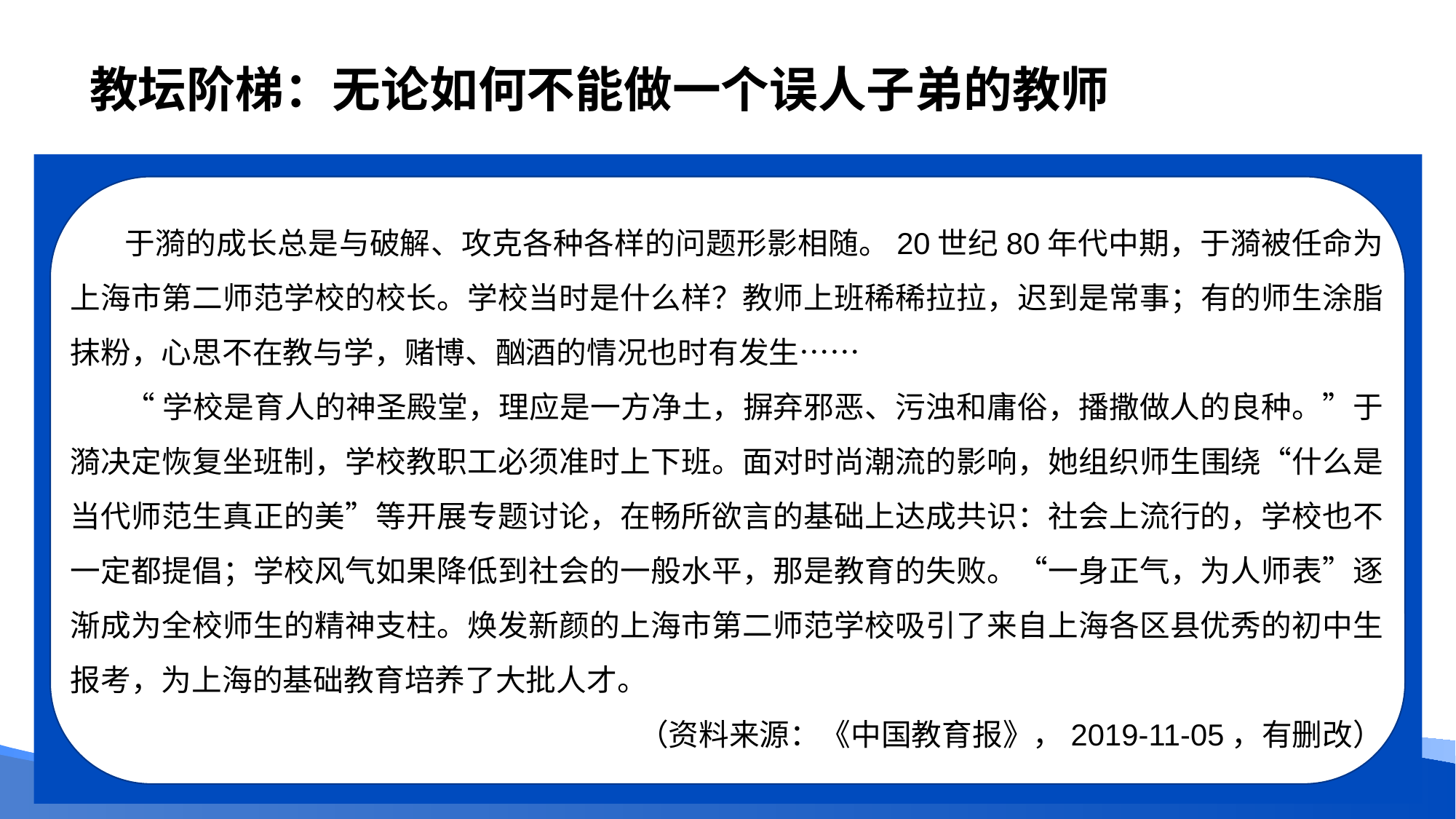

# 教坛阶梯：无论如何不能做一个误人子弟的教师

于漪的成长总是与破解、攻克各种各样的问题形影相随。20世纪80年代中期，于漪被任命为上海市第二师范学校的校长。学校当时是什么样？教师上班稀稀拉拉，迟到是常事；有的师生涂脂抹粉，心思不在教与学，赌博、酗酒的情况也时有发生……
“学校是育人的神圣殿堂，理应是一方净土，摒弃邪恶、污浊和庸俗，播撒做人的良种。”于漪决定恢复坐班制，学校教职工必须准时上下班。面对时尚潮流的影响，她组织师生围绕“什么是当代师范生真正的美”等开展专题讨论，在畅所欲言的基础上达成共识：社会上流行的，学校也不一定都提倡；学校风气如果降低到社会的一般水平，那是教育的失败。“一身正气，为人师表”逐渐成为全校师生的精神支柱。焕发新颜的上海市第二师范学校吸引了来自上海各区县优秀的初中生报考，为上海的基础教育培养了大批人才。
（资料来源：《中国教育报》，2019-11-05，有删改）